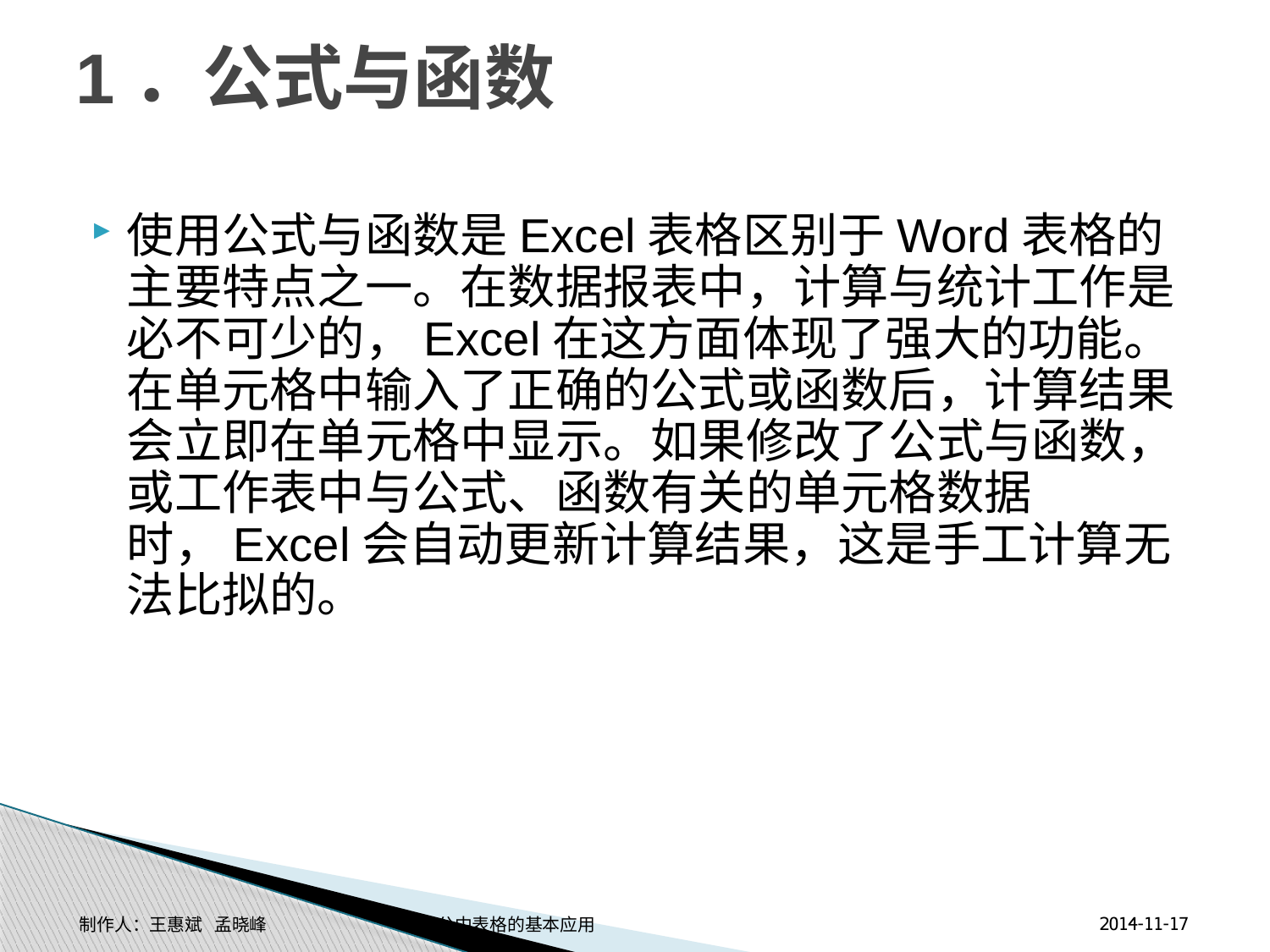

# 1．公式与函数
使用公式与函数是Excel表格区别于Word表格的主要特点之一。在数据报表中，计算与统计工作是必不可少的，Excel在这方面体现了强大的功能。在单元格中输入了正确的公式或函数后，计算结果会立即在单元格中显示。如果修改了公式与函数，或工作表中与公式、函数有关的单元格数据时，Excel会自动更新计算结果，这是手工计算无法比拟的。
2014-11-17
制作人：王惠斌   孟晓峰                                      办公中表格的基本应用